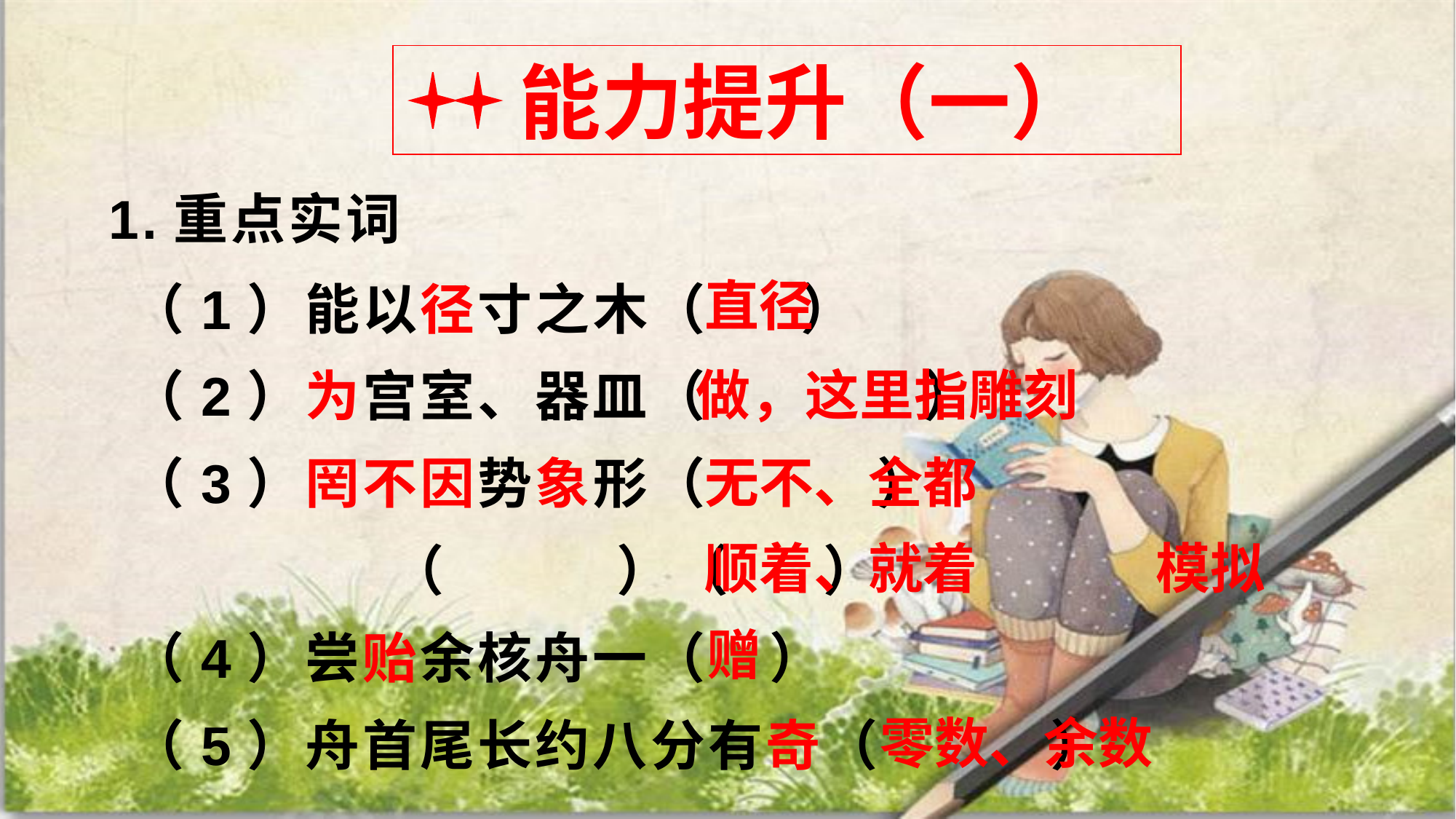

能力提升（一）

1.重点实词

（1）能以径寸之木（      ）
（2）为宫室、器皿（              ）
（3）罔不因势象形（           ）
                （           ）（      ）
（4）尝贻余核舟一（    ）
（5）舟首尾长约八分有奇（           ）
直径
做，这里指雕刻
无不、全都
顺着、就着
模拟
赠
零数、余数